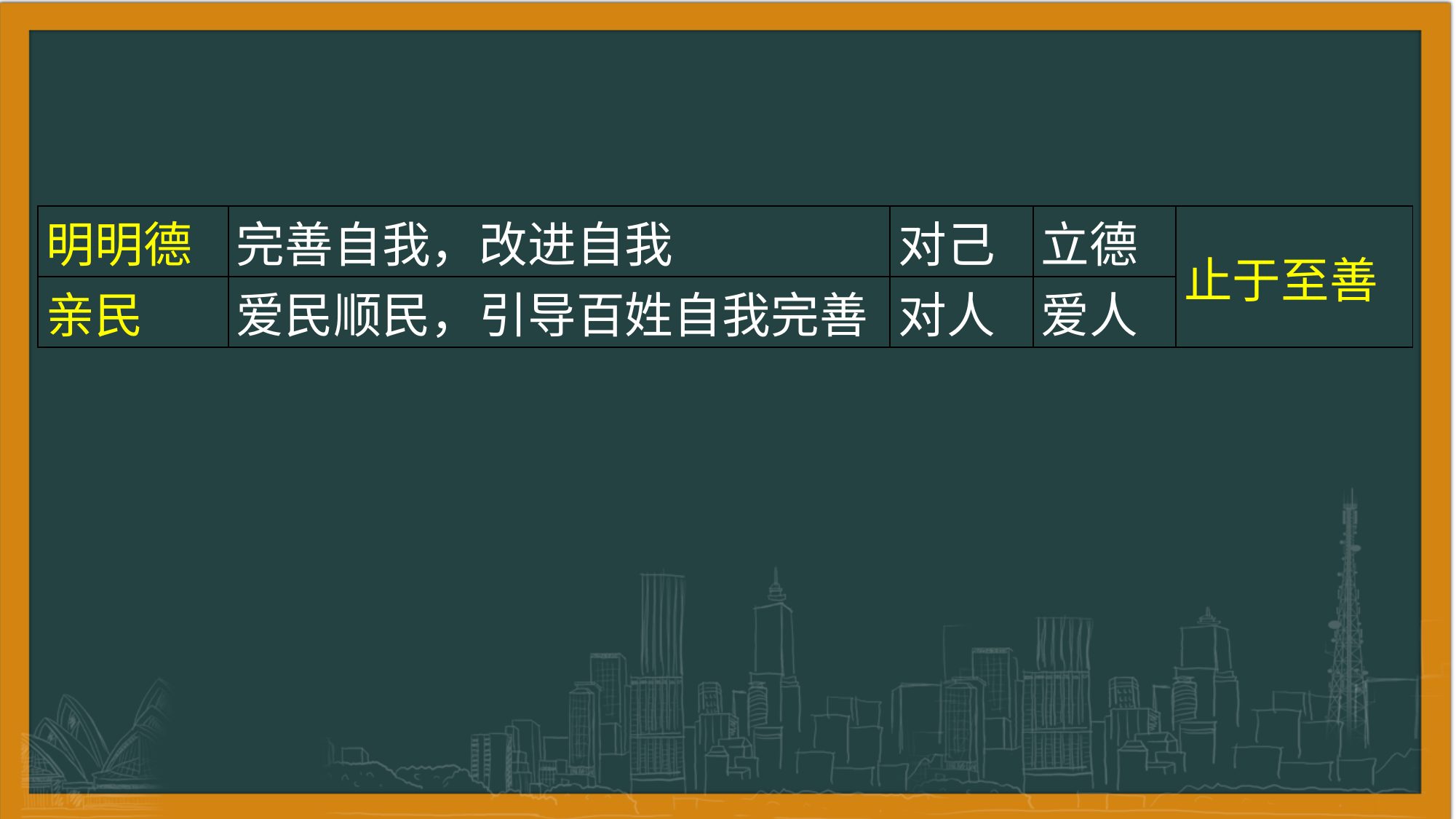

| 明明德 | 完善自我，改进自我 | 对己 | 立德 | 止于至善 |
| --- | --- | --- | --- | --- |
| 亲民 | 爱民顺民，引导百姓自我完善 | 对人 | 爱人 |  |